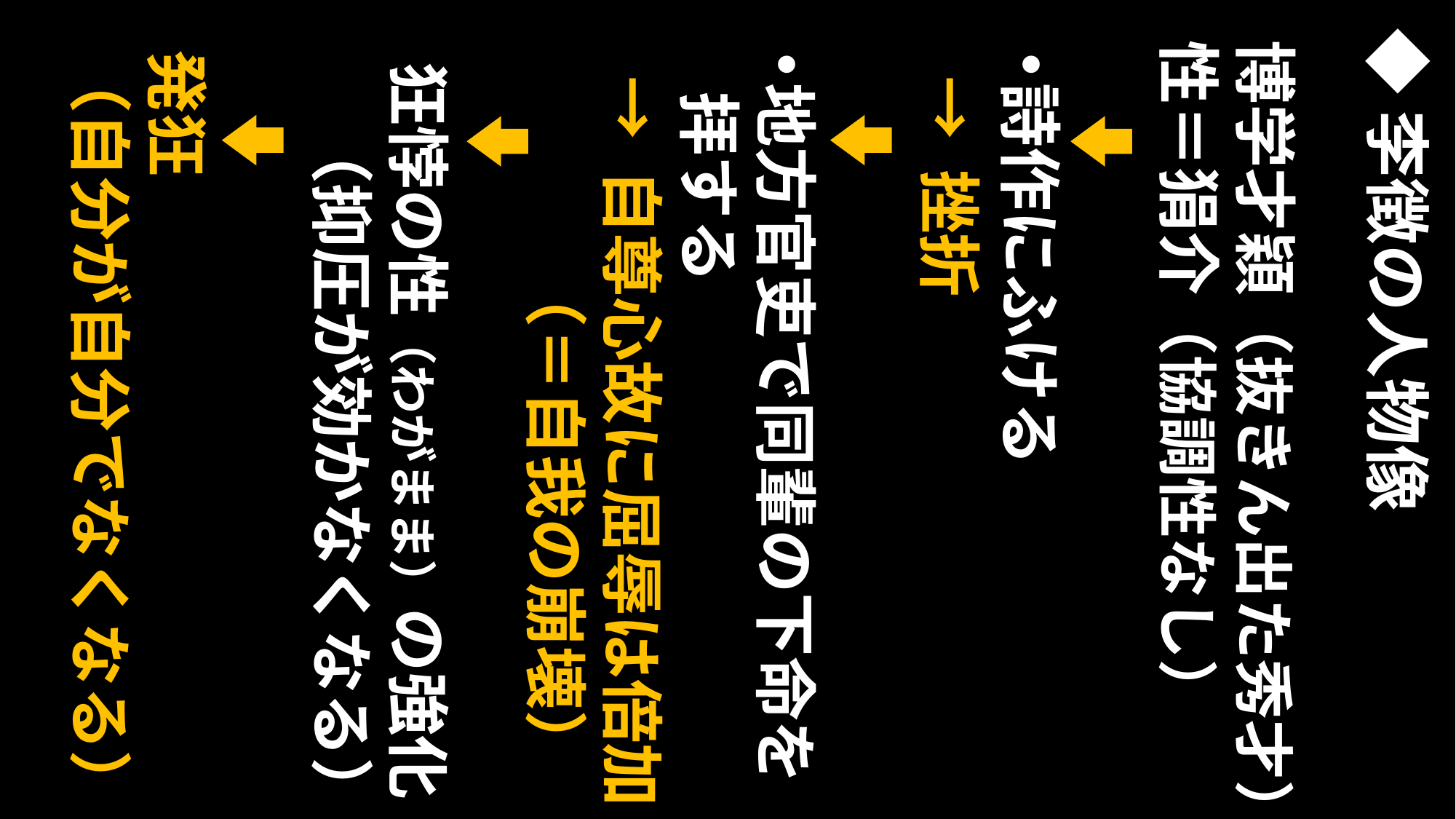

発狂
（自分が自分でなくなる）
◆李徴の人物像

狂悖の性（わがまま）の強化
   （抑圧が効かなくなる）
 → 自尊心故に屈辱は倍加
             （＝自我の崩壊）
地方官吏で同輩の下命を
 拝する
 → 挫折
詩作にふける
博学才穎（抜きん出た秀才）
性＝狷介（協調性なし）